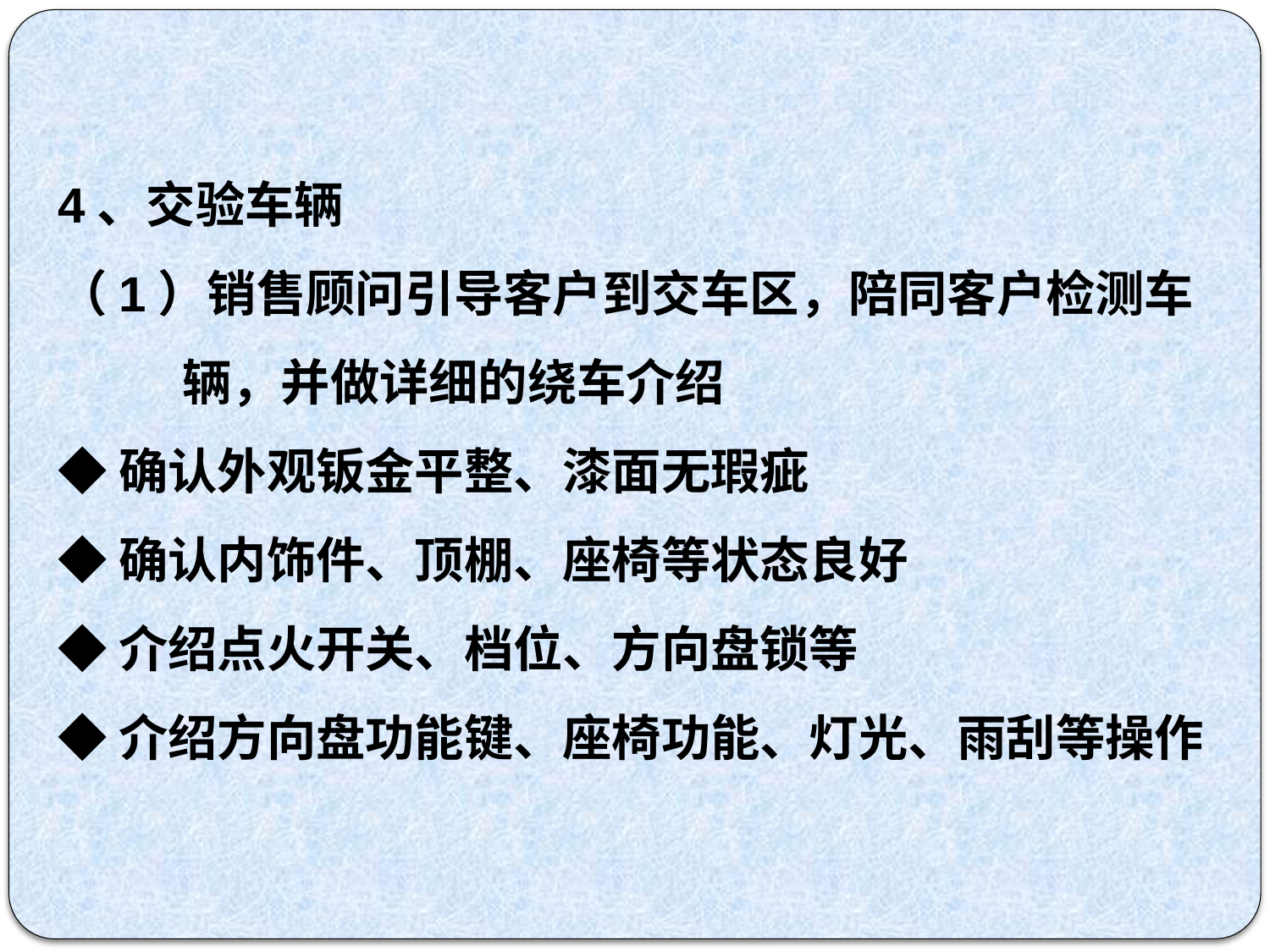

4、交验车辆
（1）销售顾问引导客户到交车区，陪同客户检测车辆，并做详细的绕车介绍
◆确认外观钣金平整、漆面无瑕疵
◆确认内饰件、顶棚、座椅等状态良好
◆介绍点火开关、档位、方向盘锁等
◆介绍方向盘功能键、座椅功能、灯光、雨刮等操作